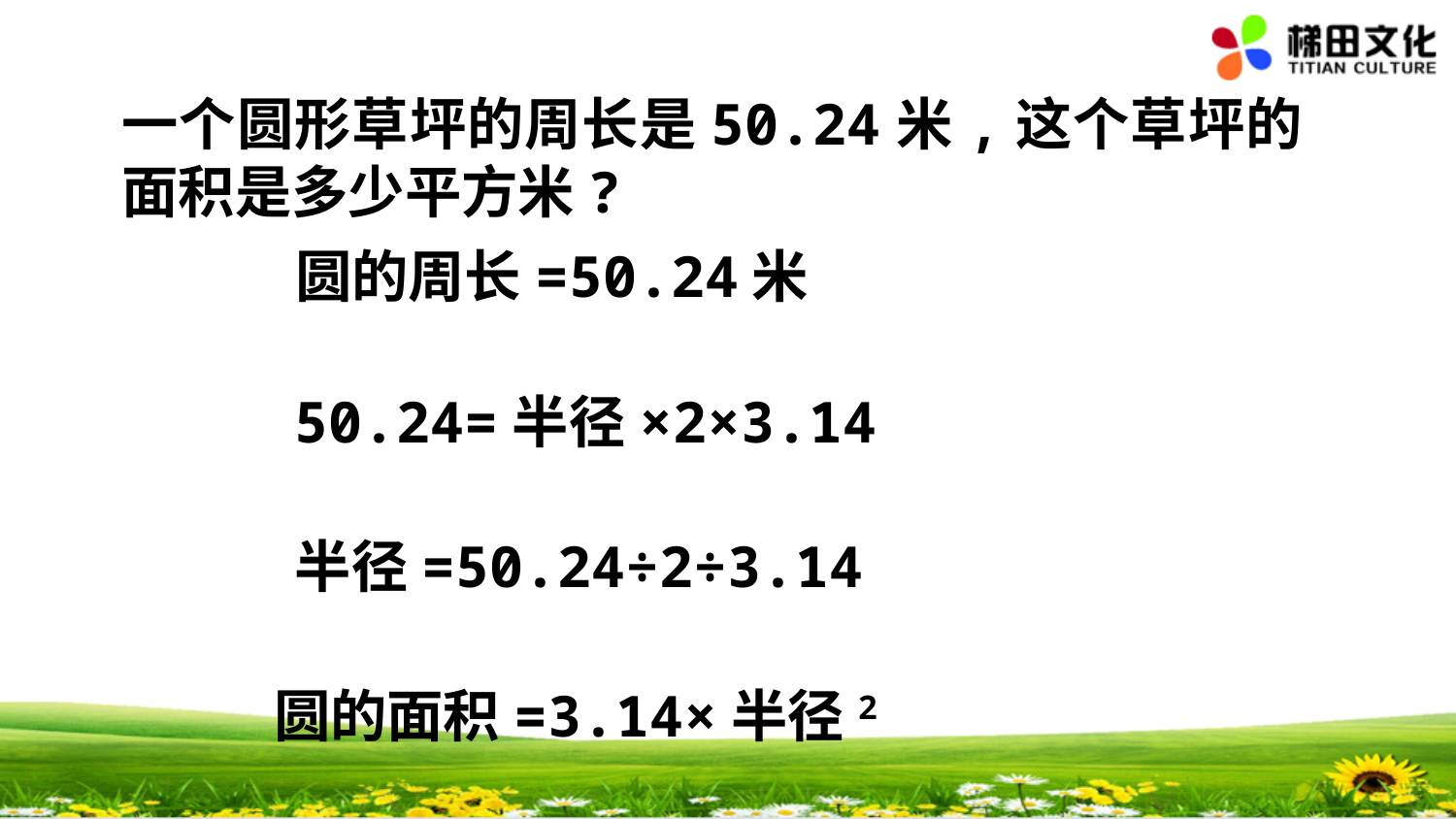

一个圆形草坪的周长是50.24米,这个草坪的面积是多少平方米?
圆的周长=50.24米
50.24=半径×2×3.14
半径=50.24÷2÷3.14
圆的面积=3.14×半径2